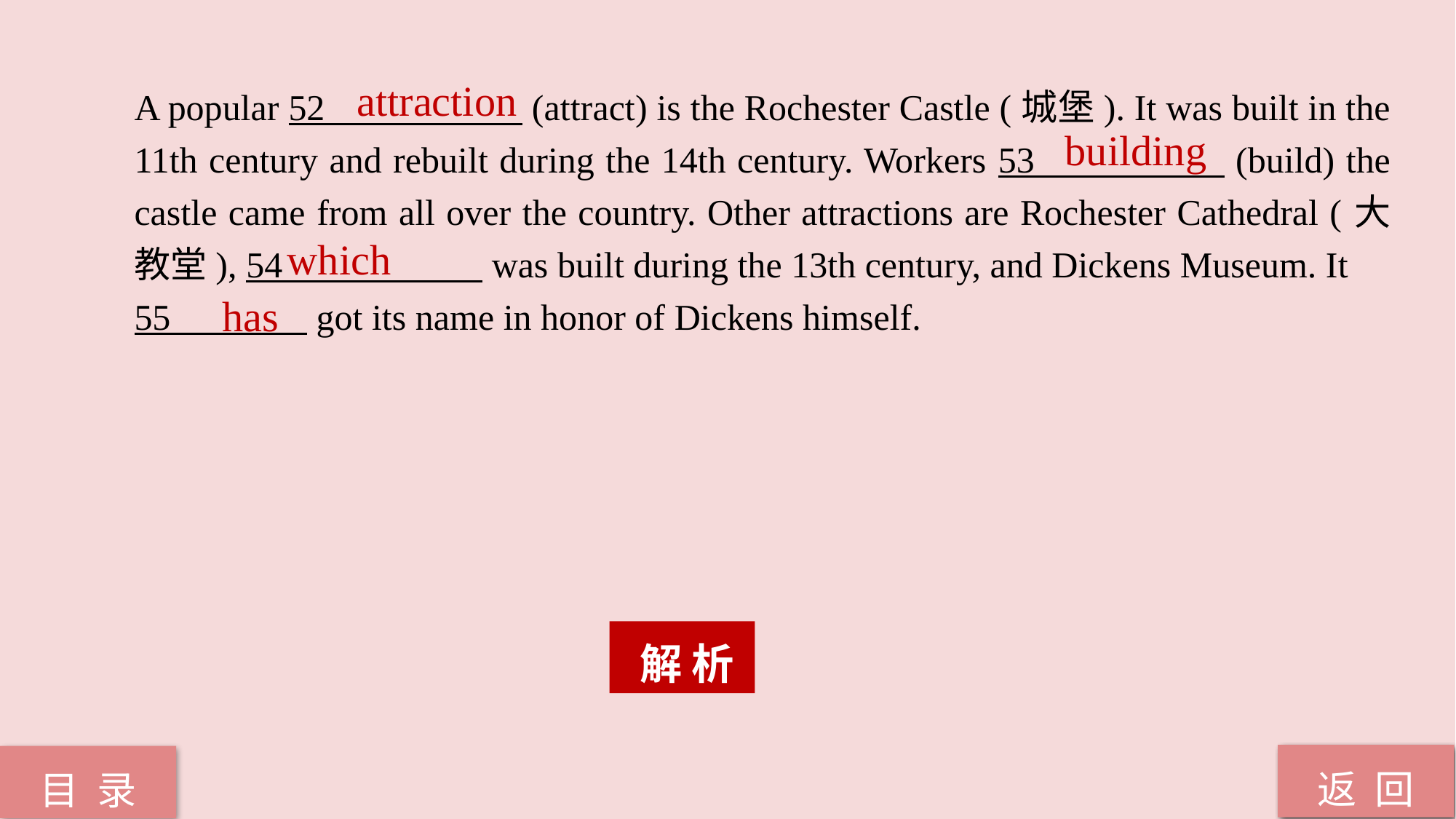

attraction
A popular 52                      (attract) is the Rochester Castle (城堡). It was built in the 11th century and rebuilt during the 14th century. Workers 53                  (build) the castle came from all over the country. Other attractions are Rochester Cathedral (大教堂), 54                       was built during the 13th century, and Dickens Museum. It
55                got its name in honor of Dickens himself.
building
which
has
 解 析
返  回